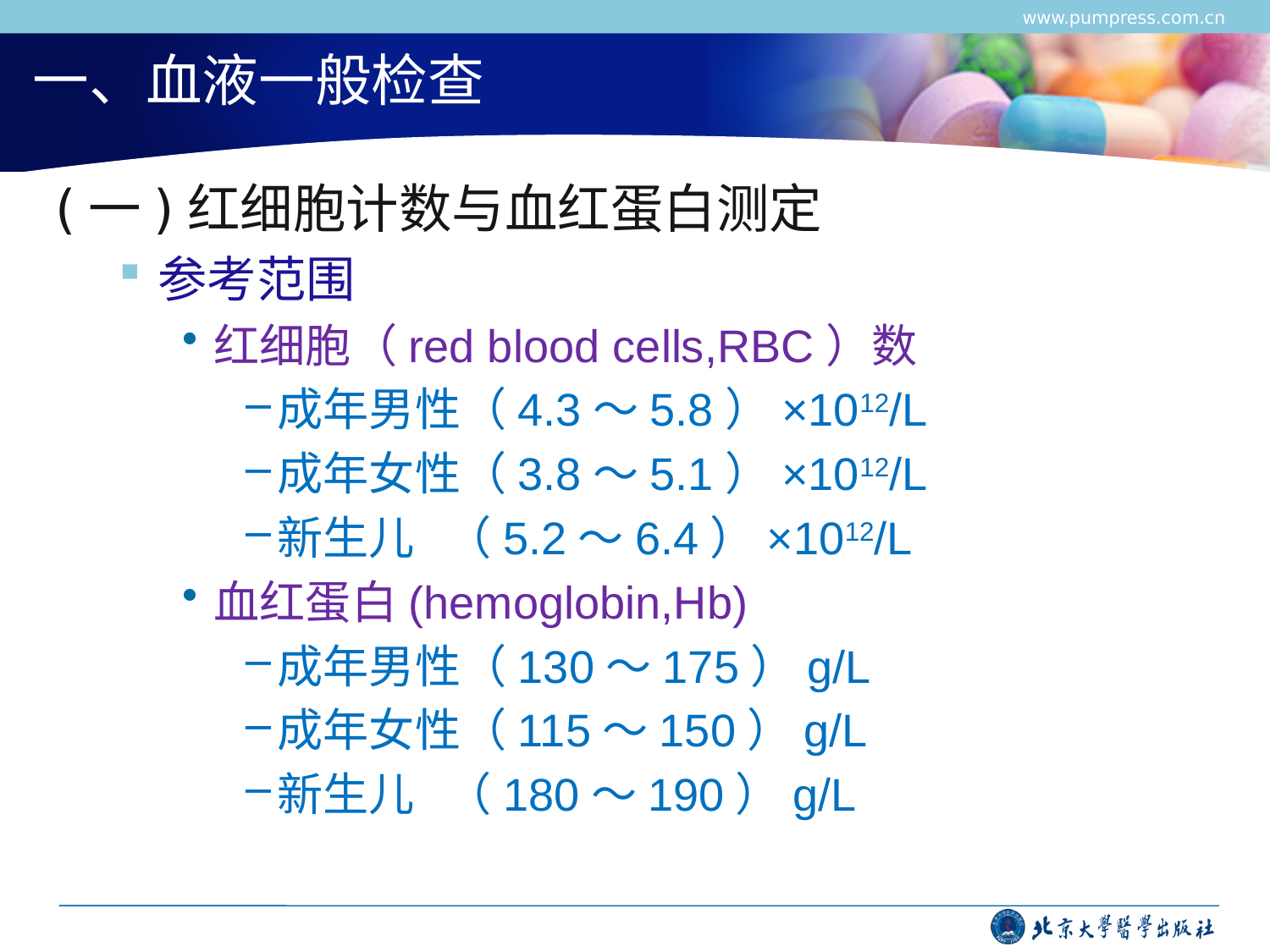

www.pumpress.com.cn
# 一、血液一般检查
(一)红细胞计数与血红蛋白测定
参考范围
红细胞（red blood cells,RBC）数
成年男性（4.3～5.8）×1012/L
成年女性（3.8～5.1）×1012/L
新生儿   （5.2～6.4）×1012/L
血红蛋白(hemoglobin,Hb)
成年男性（130～175）g/L
成年女性（115～150）g/L
新生儿   （180～190）g/L